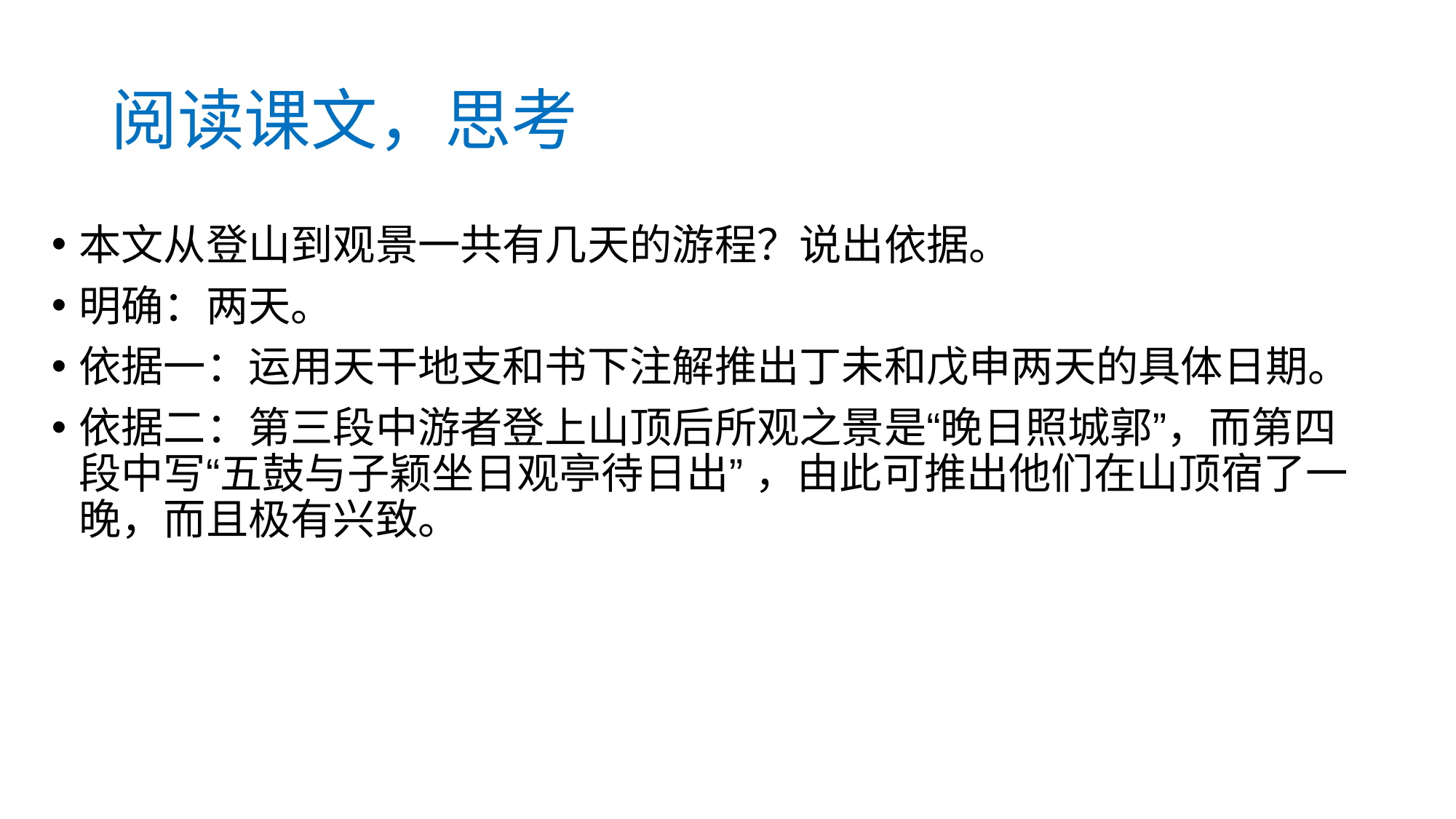

# 阅读课文，思考
本文从登山到观景一共有几天的游程？说出依据。
明确：两天。
依据一：运用天干地支和书下注解推出丁未和戊申两天的具体日期。
依据二：第三段中游者登上山顶后所观之景是“晚日照城郭”，而第四段中写“五鼓与子颖坐日观亭待日出” ，由此可推出他们在山顶宿了一晚，而且极有兴致。